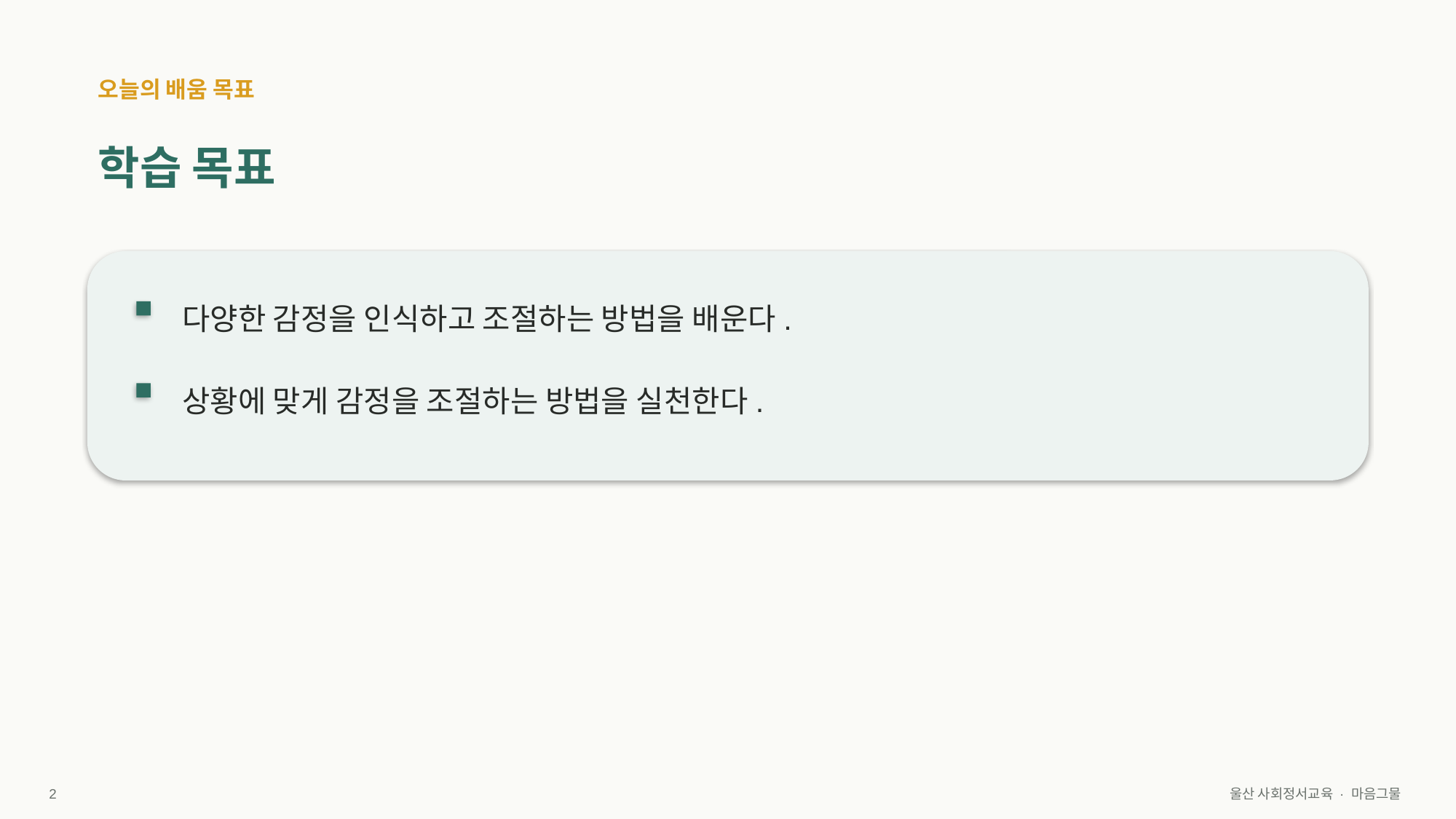

오늘의 배움 목표
학습 목표

다양한 감정을 인식하고 조절하는 방법을 배운다.

상황에 맞게 감정을 조절하는 방법을 실천한다.

2
울산 사회정서교육 · 마음그물